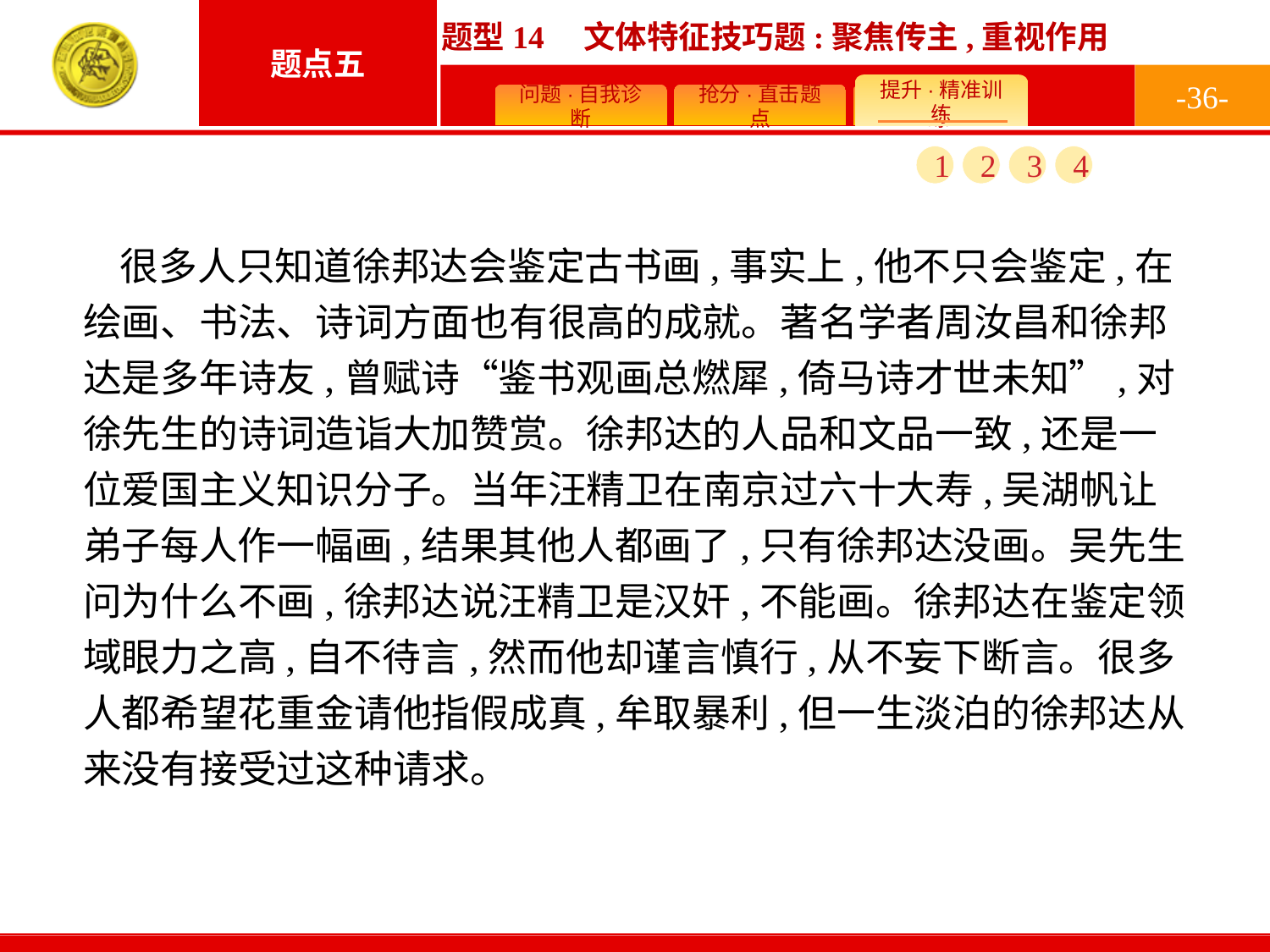

-36-
1
2
3
4
很多人只知道徐邦达会鉴定古书画,事实上,他不只会鉴定,在绘画、书法、诗词方面也有很高的成就。著名学者周汝昌和徐邦达是多年诗友,曾赋诗“鉴书观画总燃犀,倚马诗才世未知”,对徐先生的诗词造诣大加赞赏。徐邦达的人品和文品一致,还是一位爱国主义知识分子。当年汪精卫在南京过六十大寿,吴湖帆让弟子每人作一幅画,结果其他人都画了,只有徐邦达没画。吴先生问为什么不画,徐邦达说汪精卫是汉奸,不能画。徐邦达在鉴定领域眼力之高,自不待言,然而他却谨言慎行,从不妄下断言。很多人都希望花重金请他指假成真,牟取暴利,但一生淡泊的徐邦达从来没有接受过这种请求。